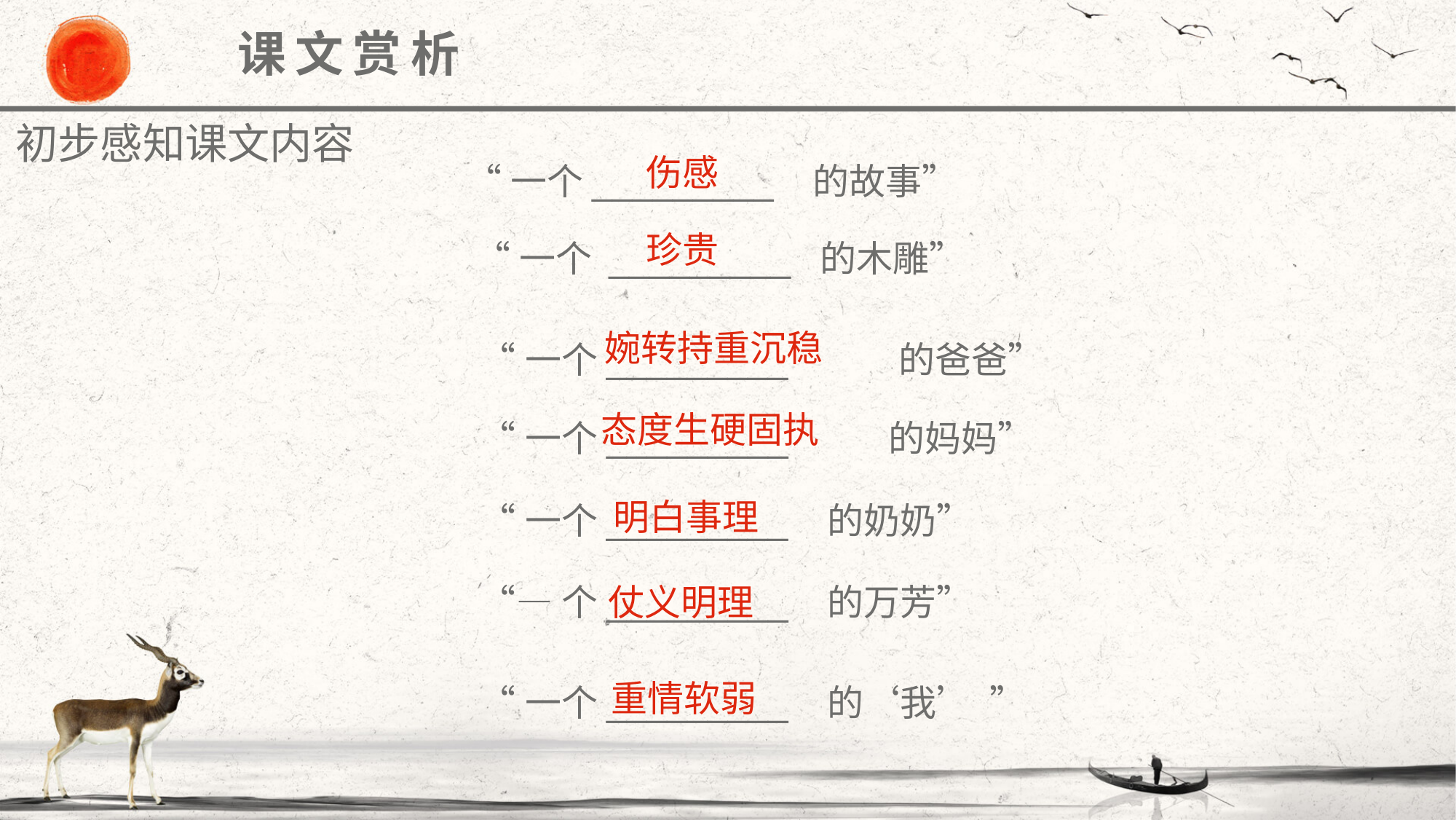

课文赏析

    初步感知课文内容
伤感
“一个_________   的故事”
珍贵
“一个 _________  的木雕”
婉转持重沉稳
“一个_________          的爸爸”
态度生硬固执
“一个_________         的妈妈”
明白事理
“一个_________   的奶奶”
仗义明理
“—个_________   的万芳”
重情软弱
“一个_________   的‘我’  ”